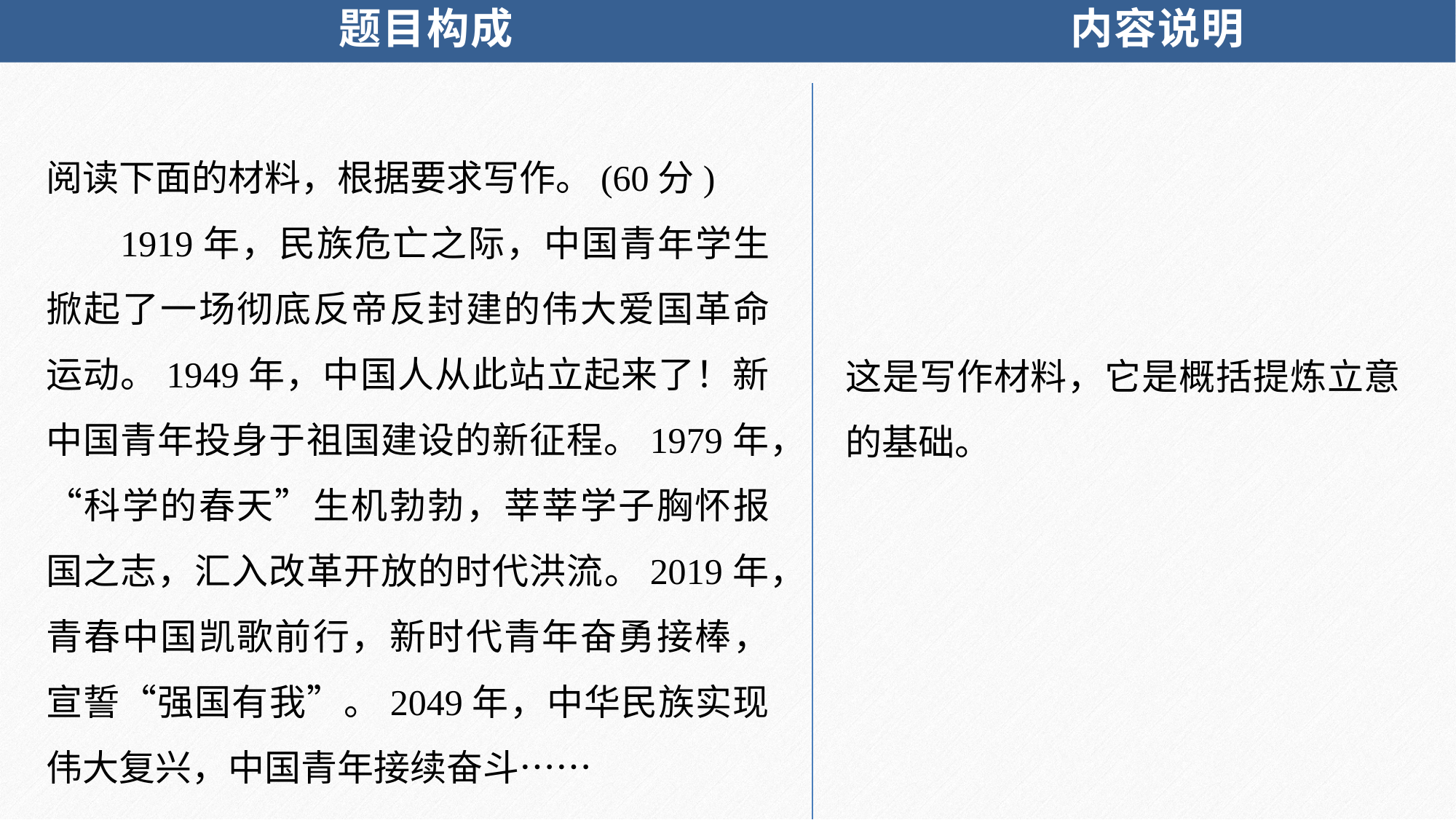

题目构成
内容说明
阅读下面的材料，根据要求写作。(60分)
1919年，民族危亡之际，中国青年学生掀起了一场彻底反帝反封建的伟大爱国革命运动。1949年，中国人从此站立起来了！新中国青年投身于祖国建设的新征程。1979年，“科学的春天”生机勃勃，莘莘学子胸怀报国之志，汇入改革开放的时代洪流。2019年，青春中国凯歌前行，新时代青年奋勇接棒，宣誓“强国有我”。2049年，中华民族实现伟大复兴，中国青年接续奋斗……
这是写作材料，它是概括提炼立意的基础。